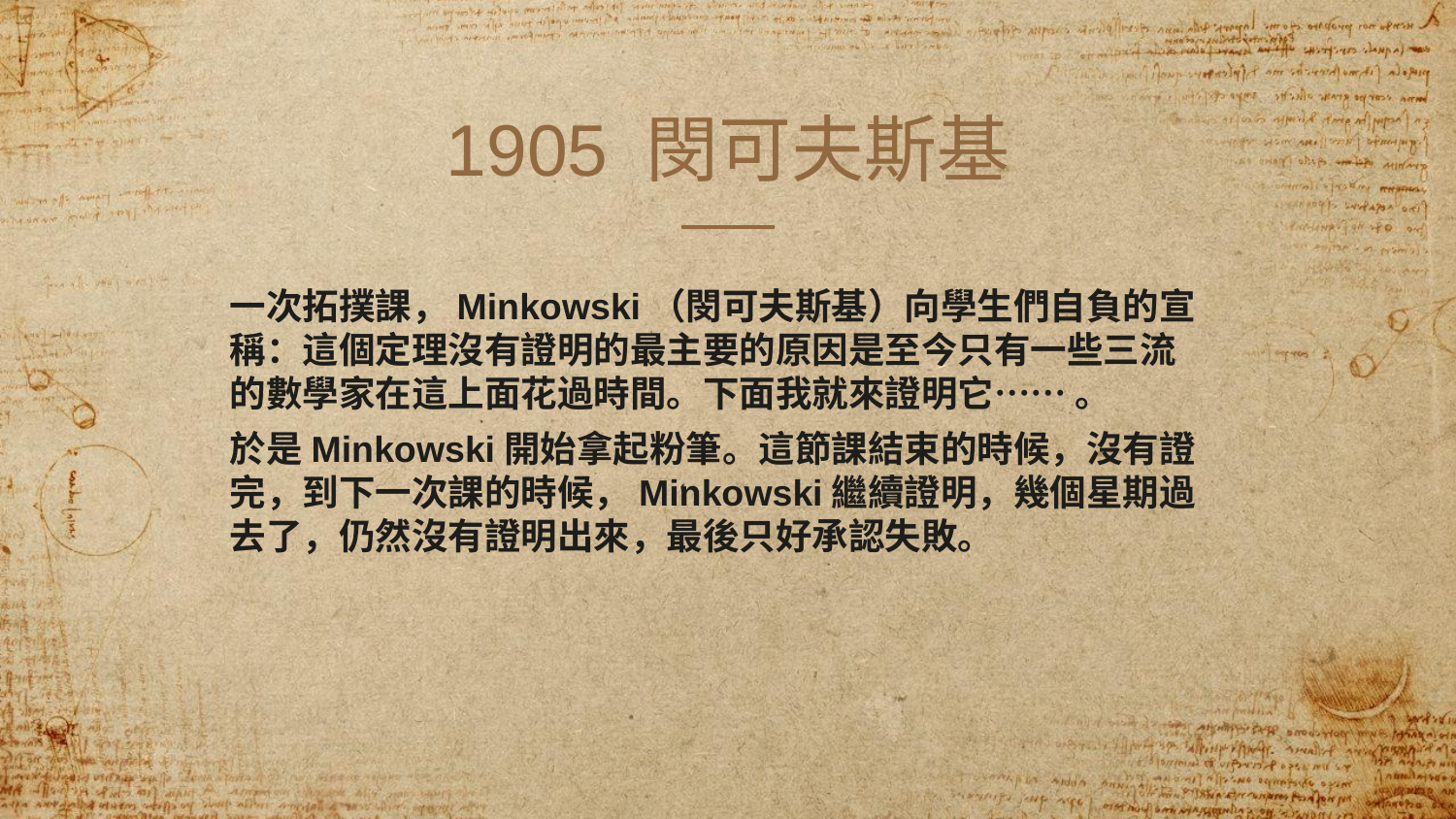

# 1905 閔可夫斯基
一次拓撲課，Minkowski（閔可夫斯基）向學生們自負的宣稱：這個定理沒有證明的最主要的原因是至今只有一些三流的數學家在這上面花過時間。下面我就來證明它…… 。
於是Minkowski開始拿起粉筆。這節課結束的時候，沒有證完，到下一次課的時候，Minkowski繼續證明，幾個星期過去了，仍然沒有證明出來，最後只好承認失敗。